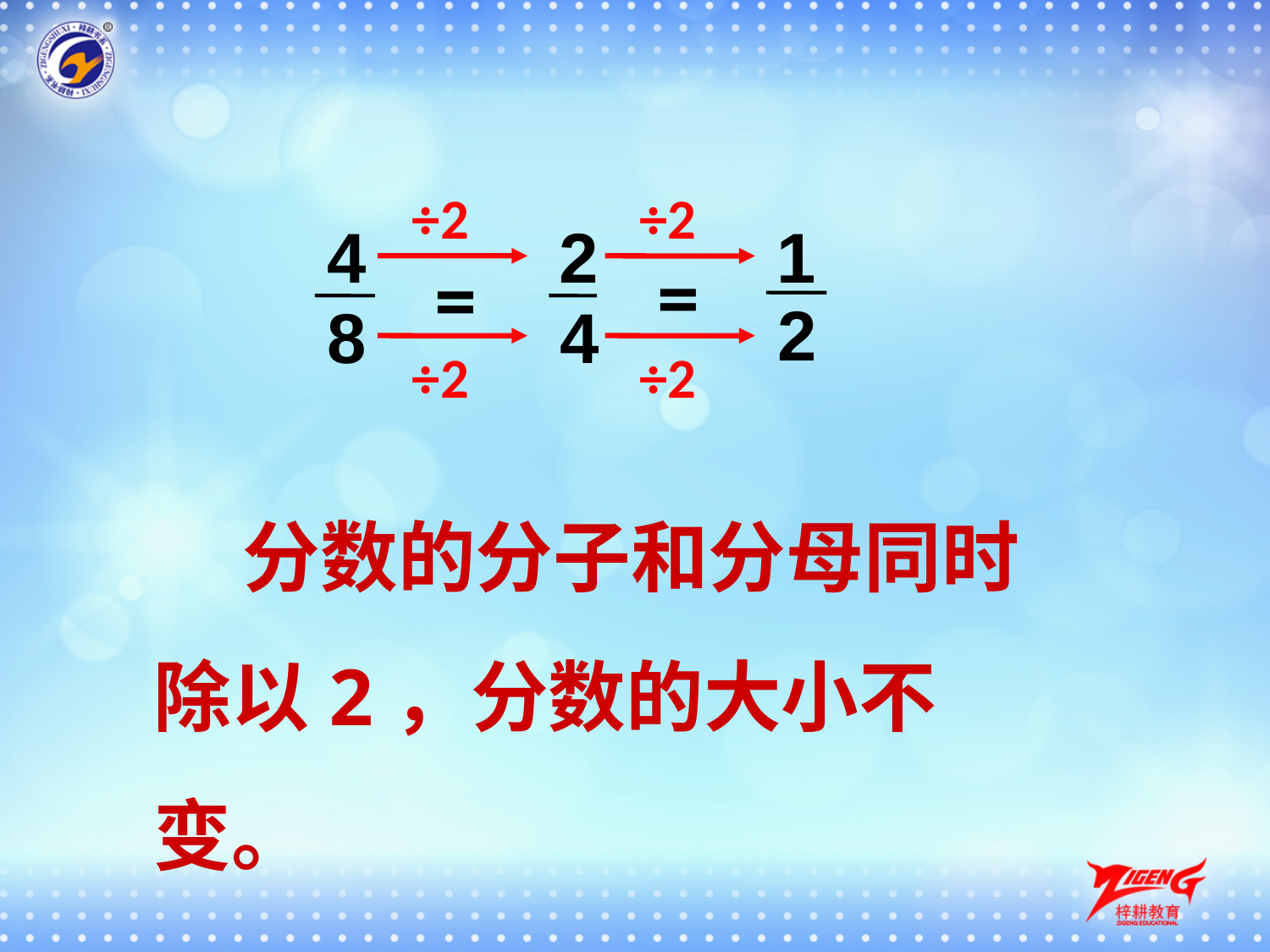

÷2
÷2
1
2

4
8

2
4

=
=

÷2

÷2
    分数的分子和分母同时除以2，分数的大小不变。